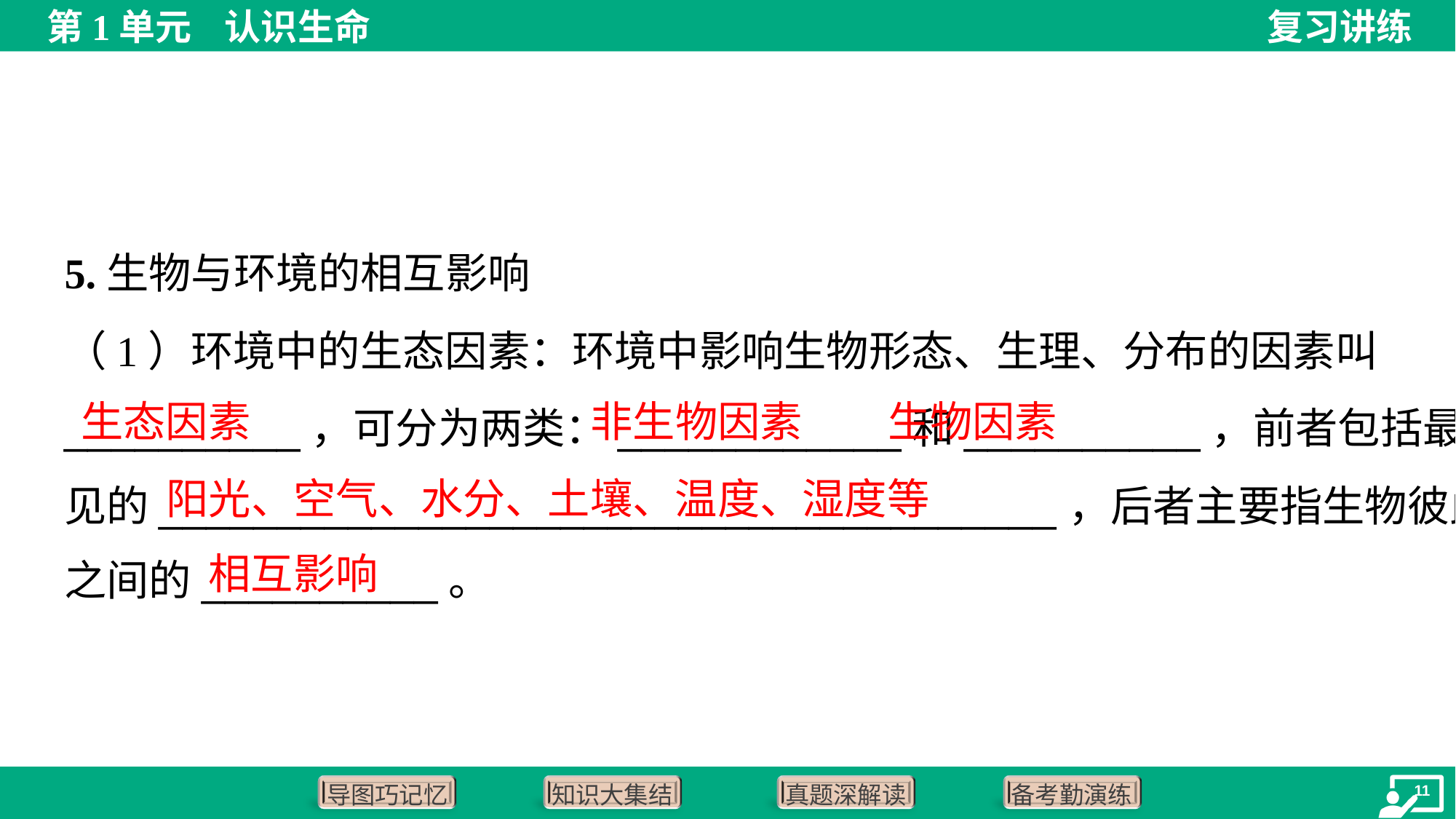

5.生物与环境的相互影响
（1）环境中的生态因素：环境中影响生物形态、生理、分布的因素叫
__________，可分为两类：____________和__________，前者包括最常
见的______________________________________，后者主要指生物彼此
之间的__________。
生态因素
非生物因素
生物因素
阳光、空气、水分、土壤、温度、湿度等
相互影响